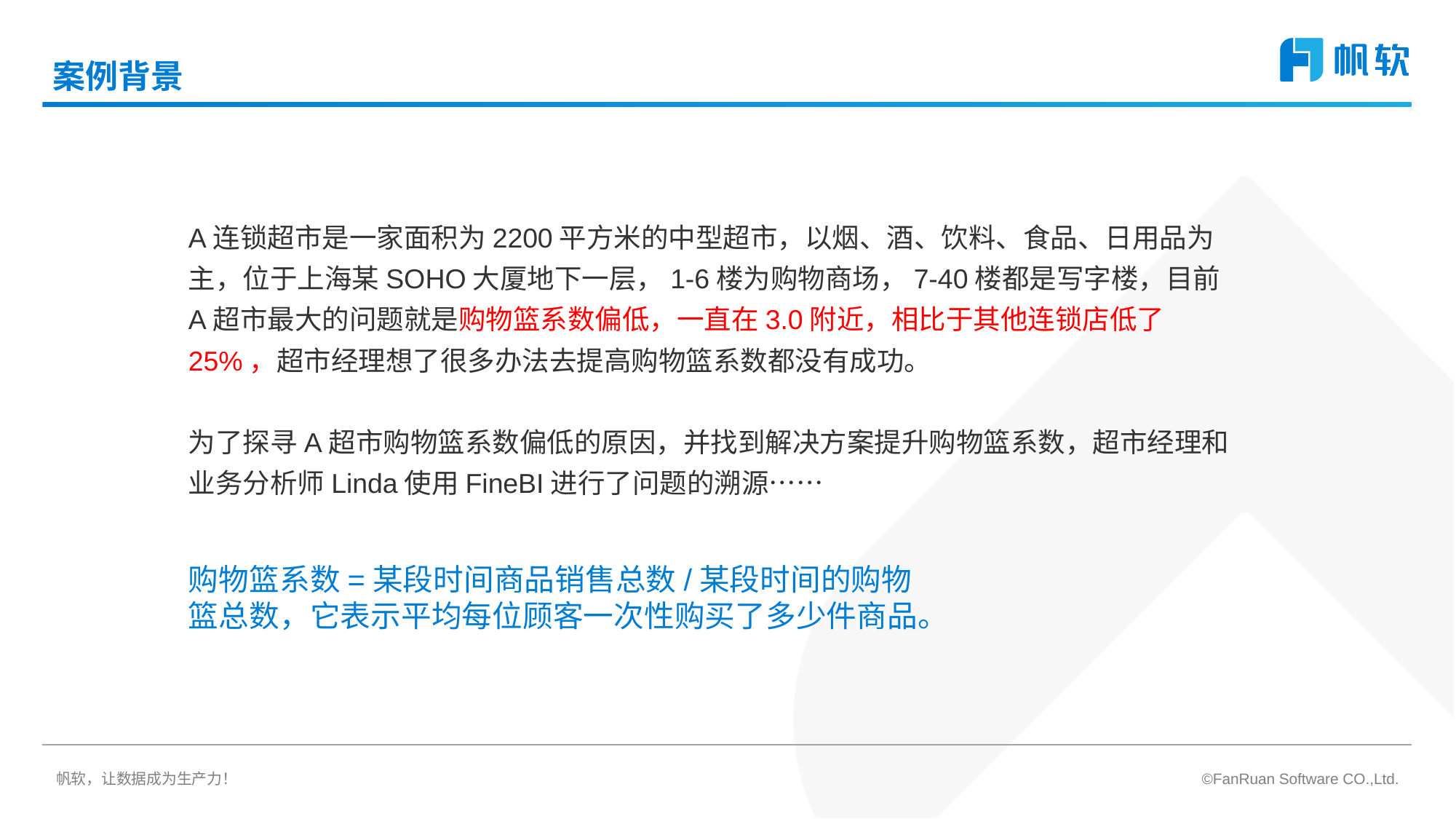

# 案例背景
A连锁超市是一家面积为2200平方米的中型超市，以烟、酒、饮料、食品、日用品为主，位于上海某SOHO大厦地下一层，1-6楼为购物商场，7-40楼都是写字楼，目前A超市最大的问题就是购物篮系数偏低，一直在3.0附近，相比于其他连锁店低了25%，超市经理想了很多办法去提高购物篮系数都没有成功。

为了探寻A超市购物篮系数偏低的原因，并找到解决方案提升购物篮系数，超市经理和业务分析师Linda使用FineBI进行了问题的溯源……
购物篮系数=某段时间商品销售总数/某段时间的购物篮总数，它表示平均每位顾客一次性购买了多少件商品。